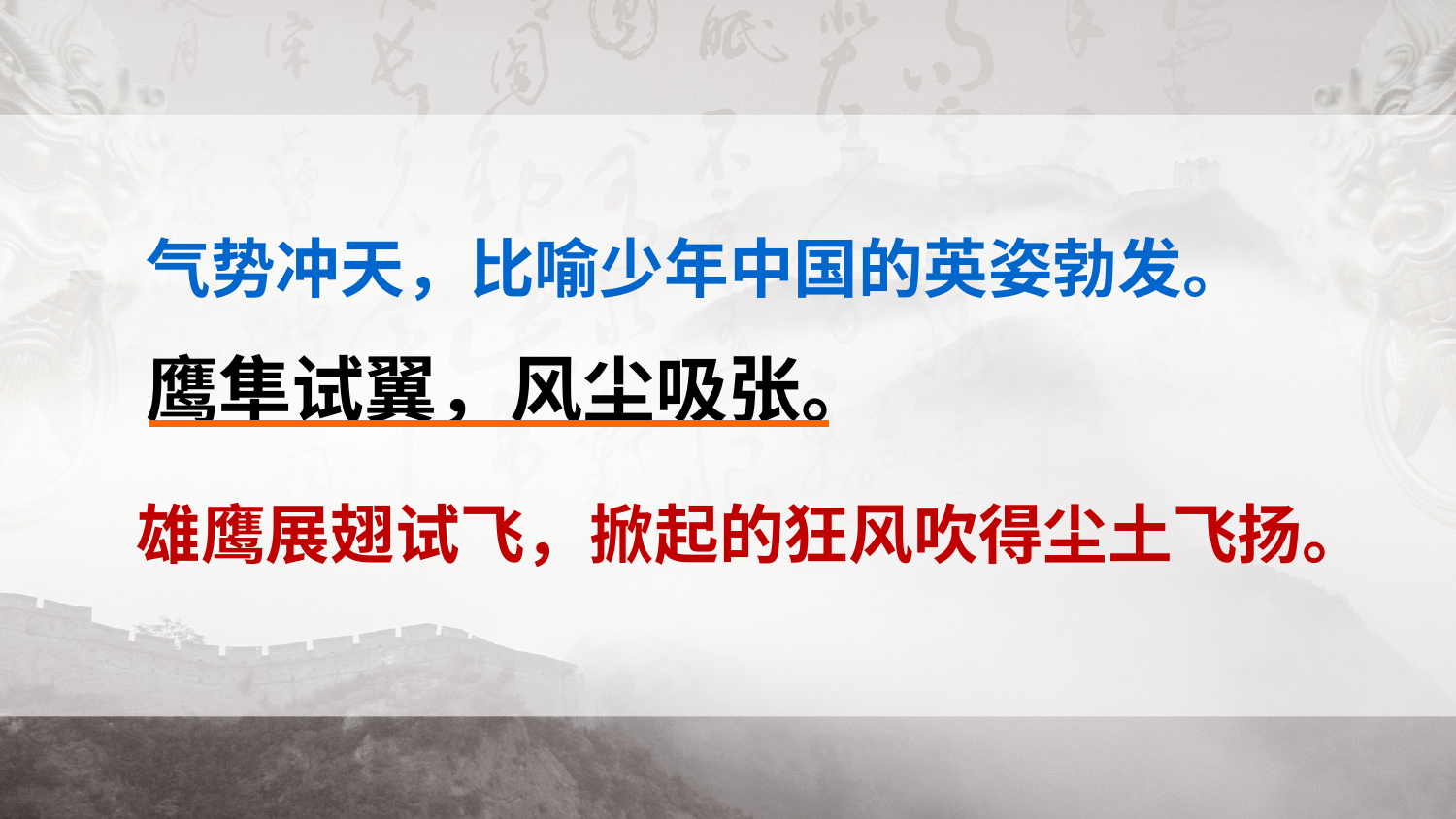

气势冲天，比喻少年中国的英姿勃发。
鹰隼试翼，风尘吸张。
雄鹰展翅试飞，掀起的狂风吹得尘土飞扬。